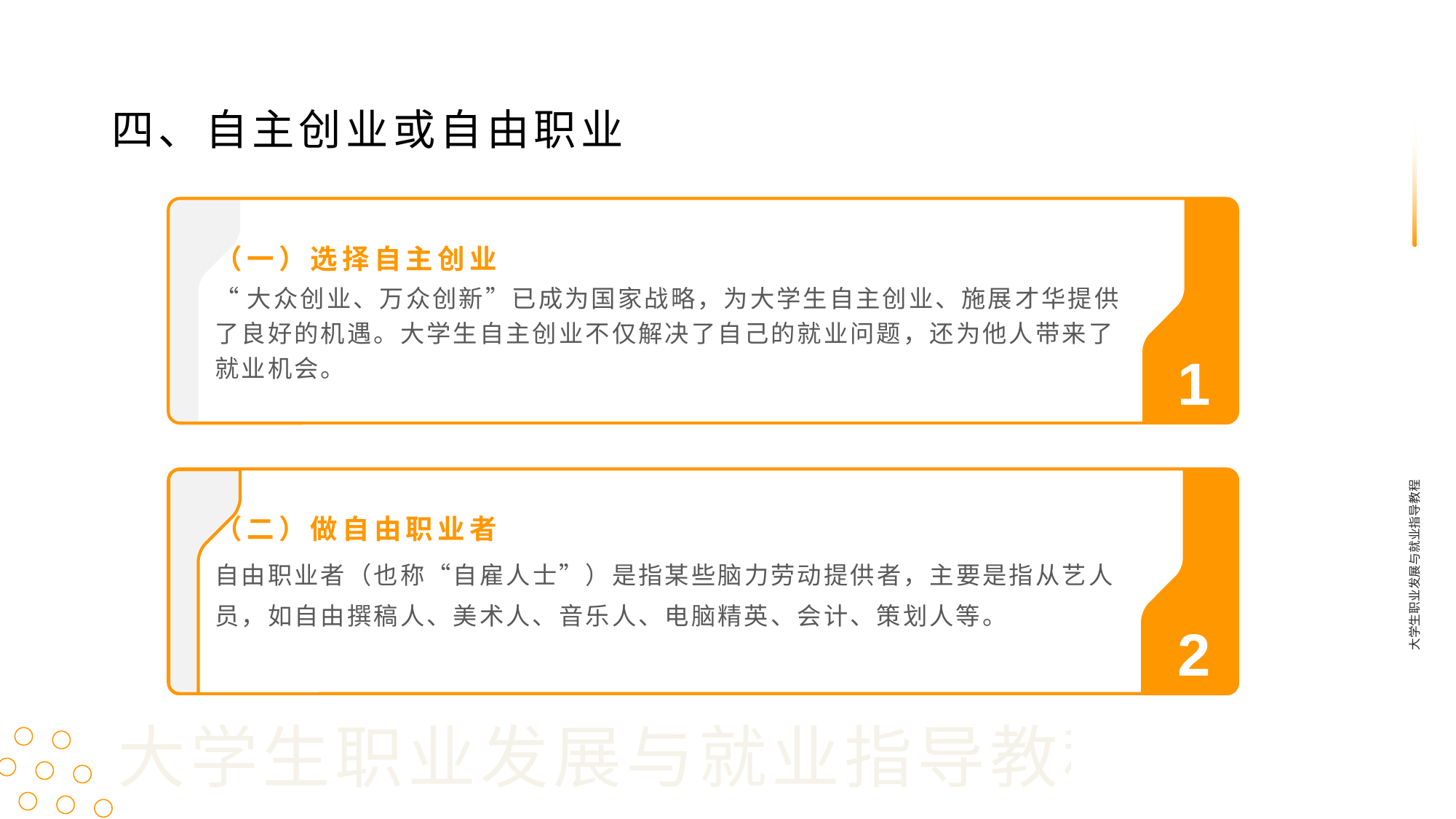

四、自主创业或自由职业

（一）选择自主创业
“大众创业、万众创新”已成为国家战略，为大学生自主创业、施展才华提供了良好的机遇。大学生自主创业不仅解决了自己的就业问题，还为他人带来了就业机会。
1

大学生职业发展与就业指导教程
（二）做自由职业者
自由职业者（也称“自雇人士”）是指某些脑力劳动提供者，主要是指从艺人员，如自由撰稿人、美术人、音乐人、电脑精英、会计、策划人等。
2

大学生职业发展与就业指导教程